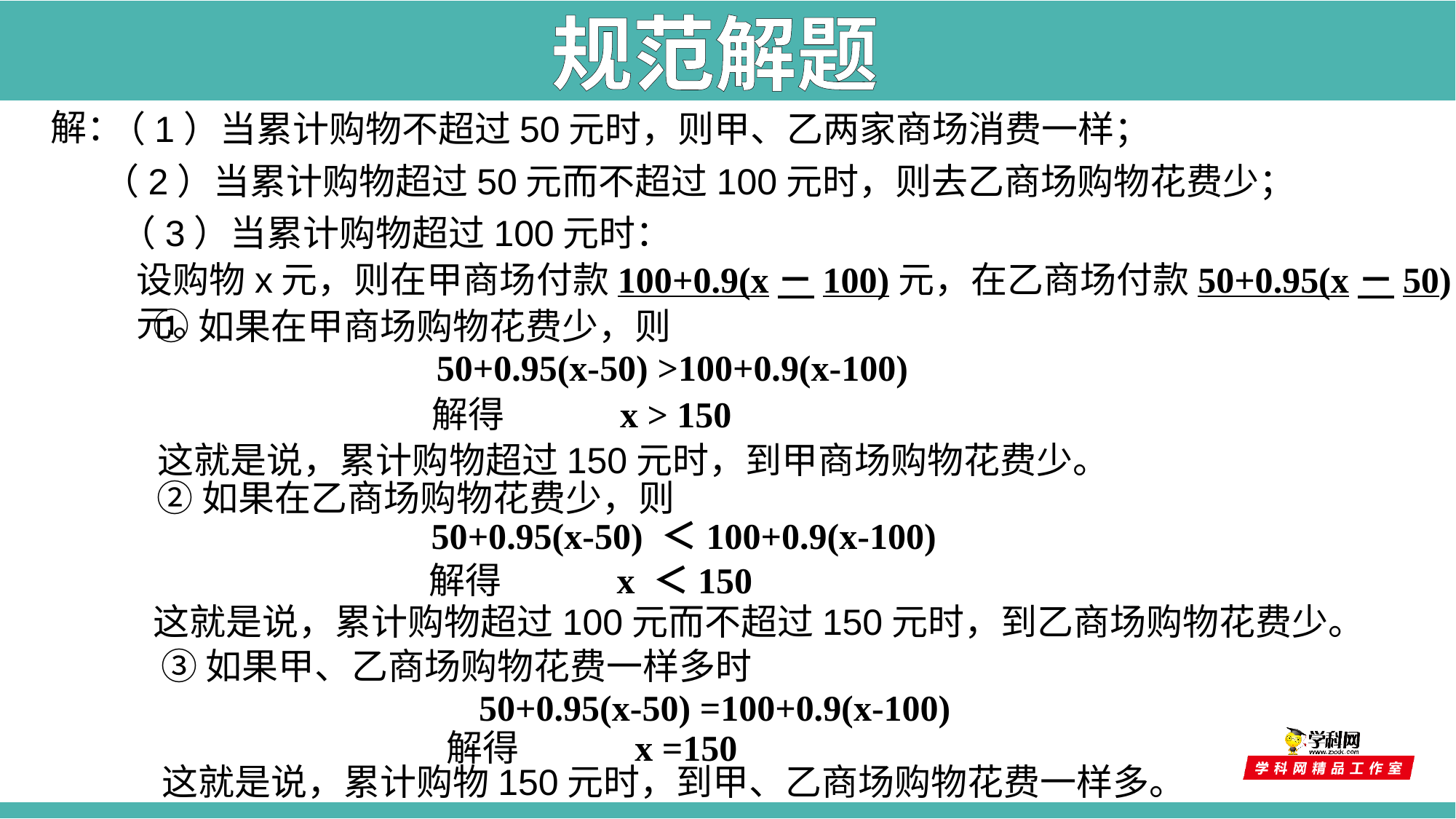

规范解题
解：
（1）当累计购物不超过50元时，则甲、乙两家商场消费一样；

（2）当累计购物超过50元而不超过100元时，则去乙商场购物花费少；
（3）当累计购物超过100元时：
设购物x元，则在甲商场付款100+0.9(x－100)元，在乙商场付款50+0.95(x－50)元。
①如果在甲商场购物花费少，则
50+0.95(x-50) >100+0.9(x-100)
解得             x > 150
这就是说，累计购物超过150元时，到甲商场购物花费少。
②如果在乙商场购物花费少，则
50+0.95(x-50) ＜100+0.9(x-100)
解得             x ＜150
这就是说，累计购物超过100元而不超过150元时，到乙商场购物花费少。
③如果甲、乙商场购物花费一样多时
50+0.95(x-50) =100+0.9(x-100)
解得             x =150
这就是说，累计购物150元时，到甲、乙商场购物花费一样多。